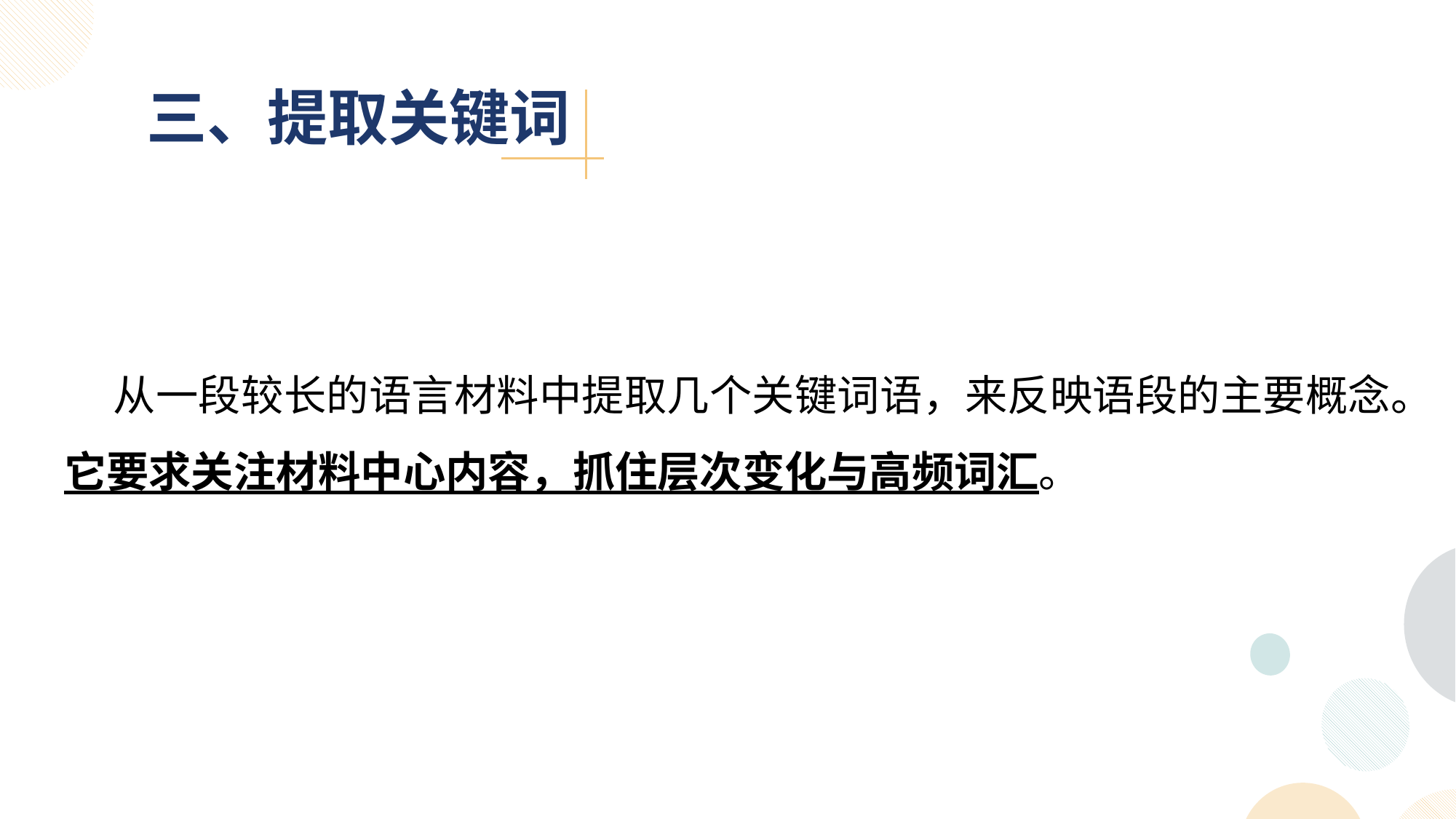

三、提取关键词
    从一段较长的语言材料中提取几个关键词语，来反映语段的主要概念。它要求关注材料中心内容，抓住层次变化与高频词汇。